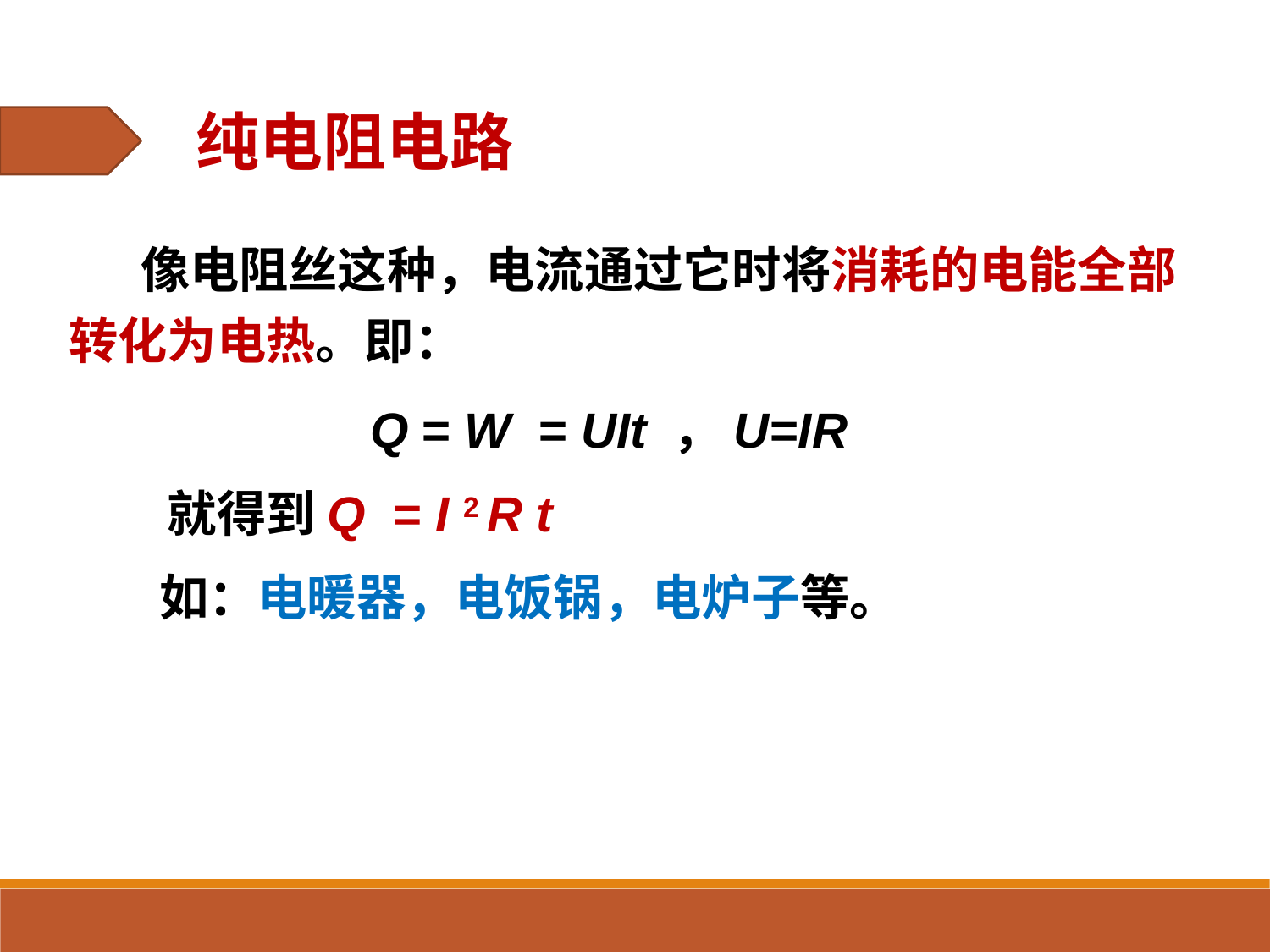

纯电阻电路

　  像电阻丝这种，电流通过它时将消耗的电能全部转化为电热。即：
　　                 Q = W  = UIt ，U=IR
　　就得到Q  = I 2 R t
       如：电暖器，电饭锅，电炉子等。